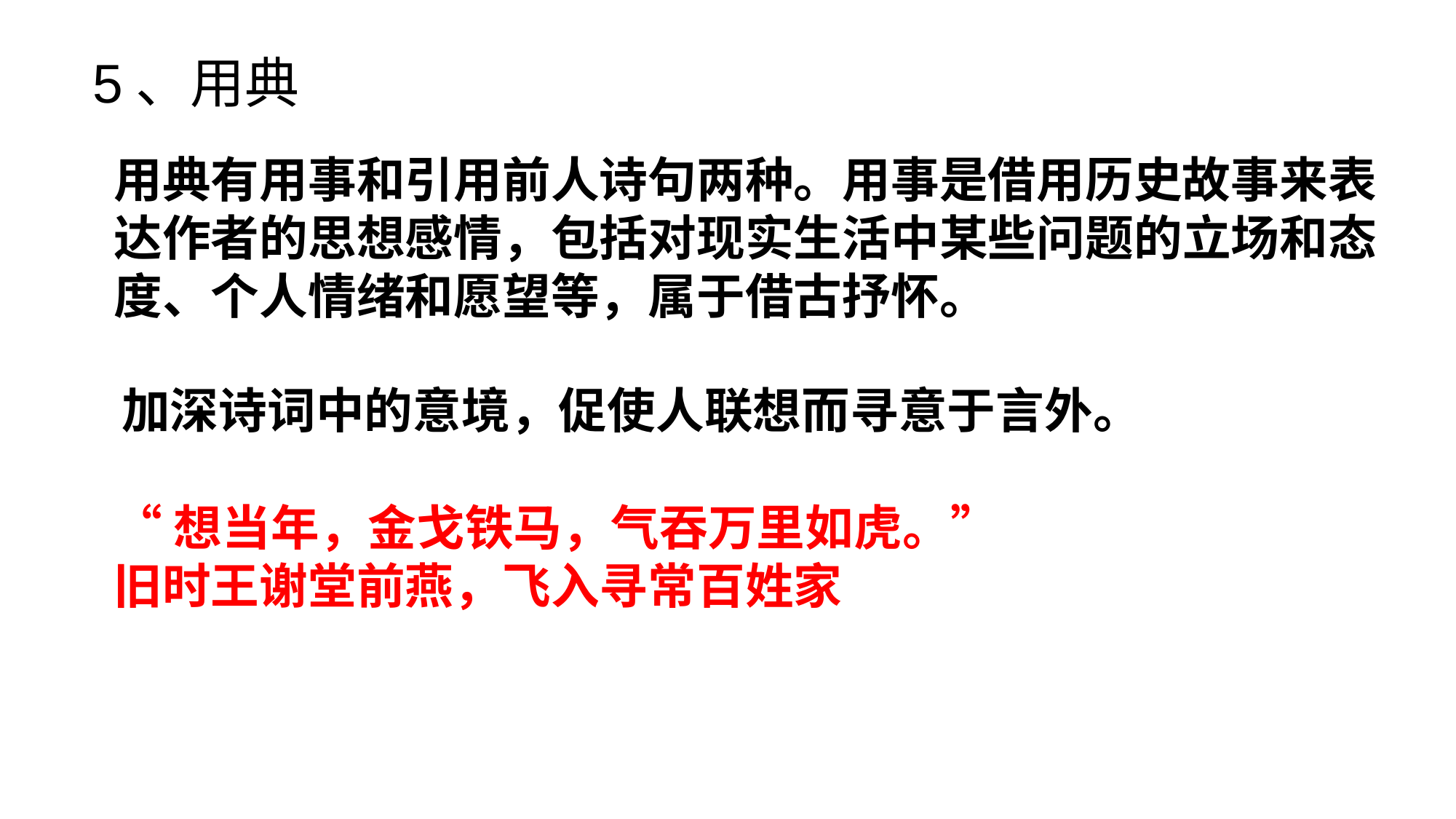

5、用典
用典有用事和引用前人诗句两种。用事是借用历史故事来表达作者的思想感情，包括对现实生活中某些问题的立场和态度、个人情绪和愿望等，属于借古抒怀。
加深诗词中的意境，促使人联想而寻意于言外。
“想当年，金戈铁马，气吞万里如虎。”
旧时王谢堂前燕，飞入寻常百姓家